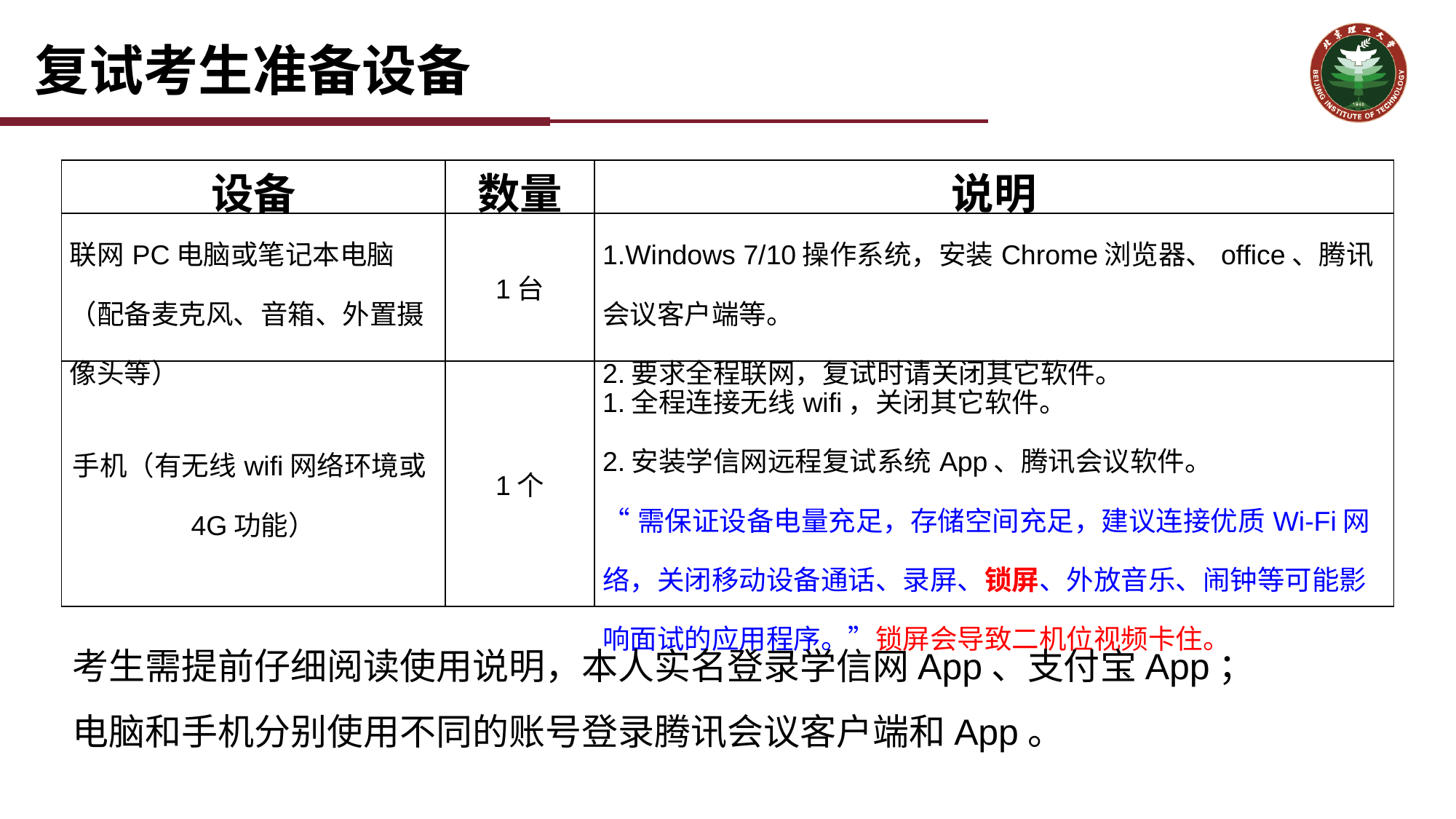

复试考生准备设备
| 设备 | 数量 | 说明 |
| --- | --- | --- |
| 联网PC电脑或笔记本电脑（配备麦克风、音箱、外置摄像头等） | 1台 | 1.Windows 7/10操作系统，安装Chrome浏览器、office、腾讯会议客户端等。 2.要求全程联网，复试时请关闭其它软件。 |
| 手机（有无线wifi网络环境或4G功能） | 1个 | 1.全程连接无线wifi，关闭其它软件。 2.安装学信网远程复试系统App、腾讯会议软件。 “需保证设备电量充足，存储空间充足，建议连接优质Wi-Fi网络，关闭移动设备通话、录屏、锁屏、外放音乐、闹钟等可能影响面试的应用程序。”锁屏会导致二机位视频卡住。 |
考生需提前仔细阅读使用说明，本人实名登录学信网App、支付宝App；
电脑和手机分别使用不同的账号登录腾讯会议客户端和App。